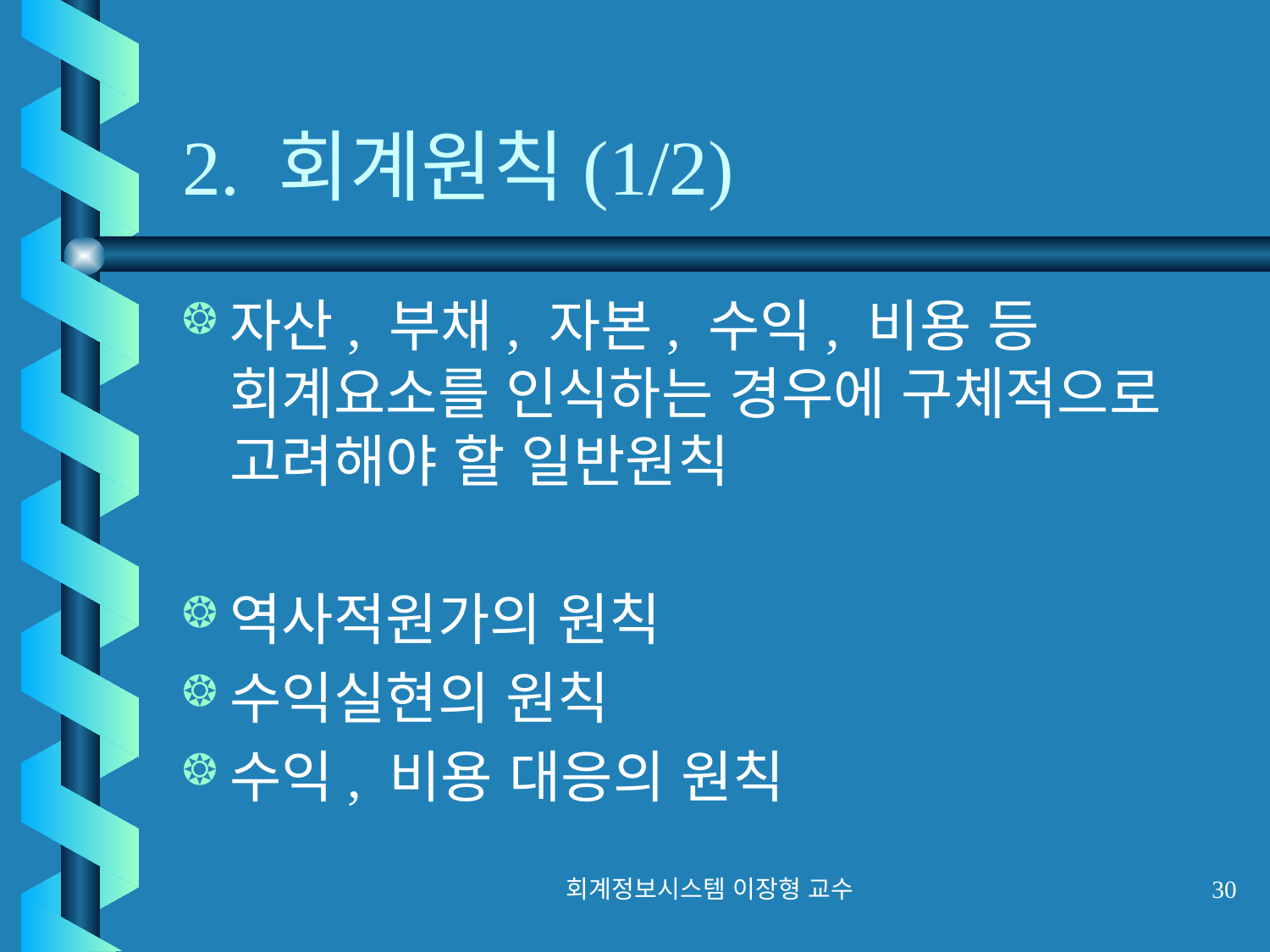

# 2. 회계원칙(1/2)
자산, 부채, 자본, 수익, 비용 등 회계요소를 인식하는 경우에 구체적으로 고려해야 할 일반원칙

역사적원가의 원칙
수익실현의 원칙
수익, 비용 대응의 원칙
회계정보시스템 이장형 교수
30